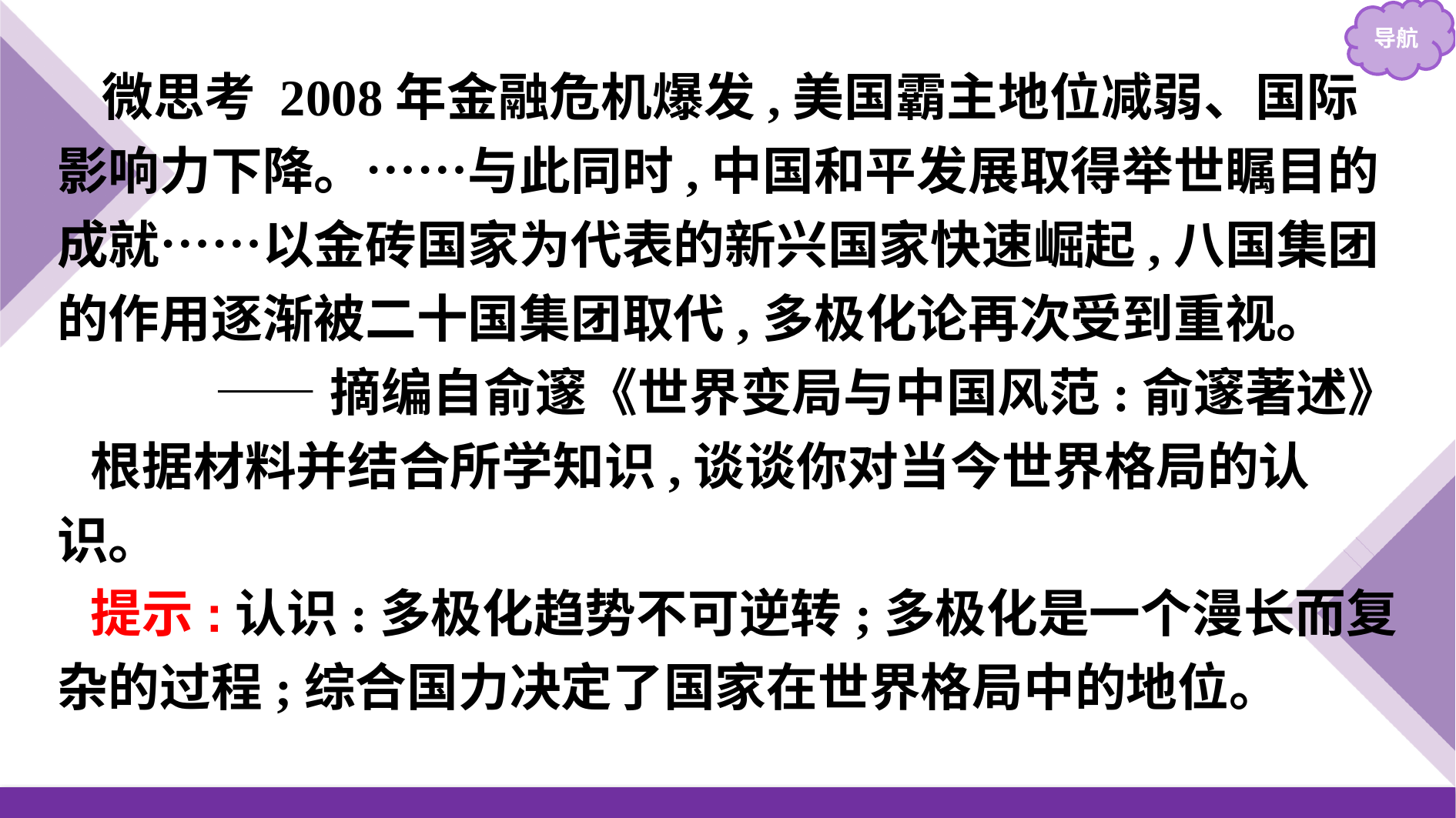

微思考 2008年金融危机爆发,美国霸主地位减弱、国际影响力下降。……与此同时,中国和平发展取得举世瞩目的成就……以金砖国家为代表的新兴国家快速崛起,八国集团的作用逐渐被二十国集团取代,多极化论再次受到重视。
——摘编自俞邃《世界变局与中国风范:俞邃著述》
根据材料并结合所学知识,谈谈你对当今世界格局的认识。
提示:认识:多极化趋势不可逆转;多极化是一个漫长而复杂的过程;综合国力决定了国家在世界格局中的地位。